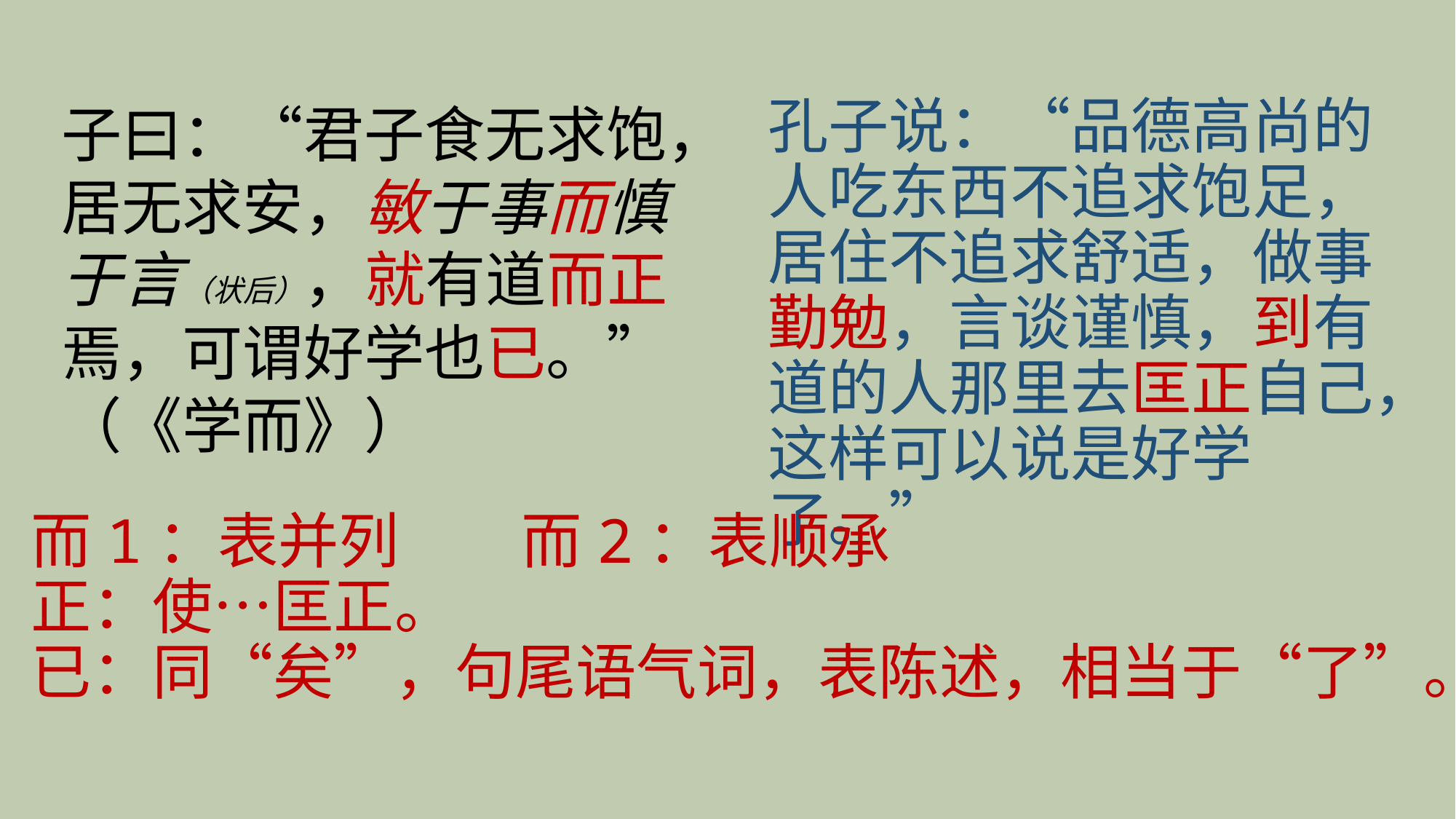

子曰：“君子食无求饱，居无求安，敏于事而慎于言（状后），就有道而正焉，可谓好学也已。”（《学而》）
孔子说：“品德高尚的人吃东西不追求饱足，居住不追求舒适，做事勤勉，言谈谨慎，到有道的人那里去匡正自己，这样可以说是好学了。”
# 而1：表并列         而2：表顺承 正：使…匡正。 已：同“矣”，句尾语气词，表陈述，相当于“了”。